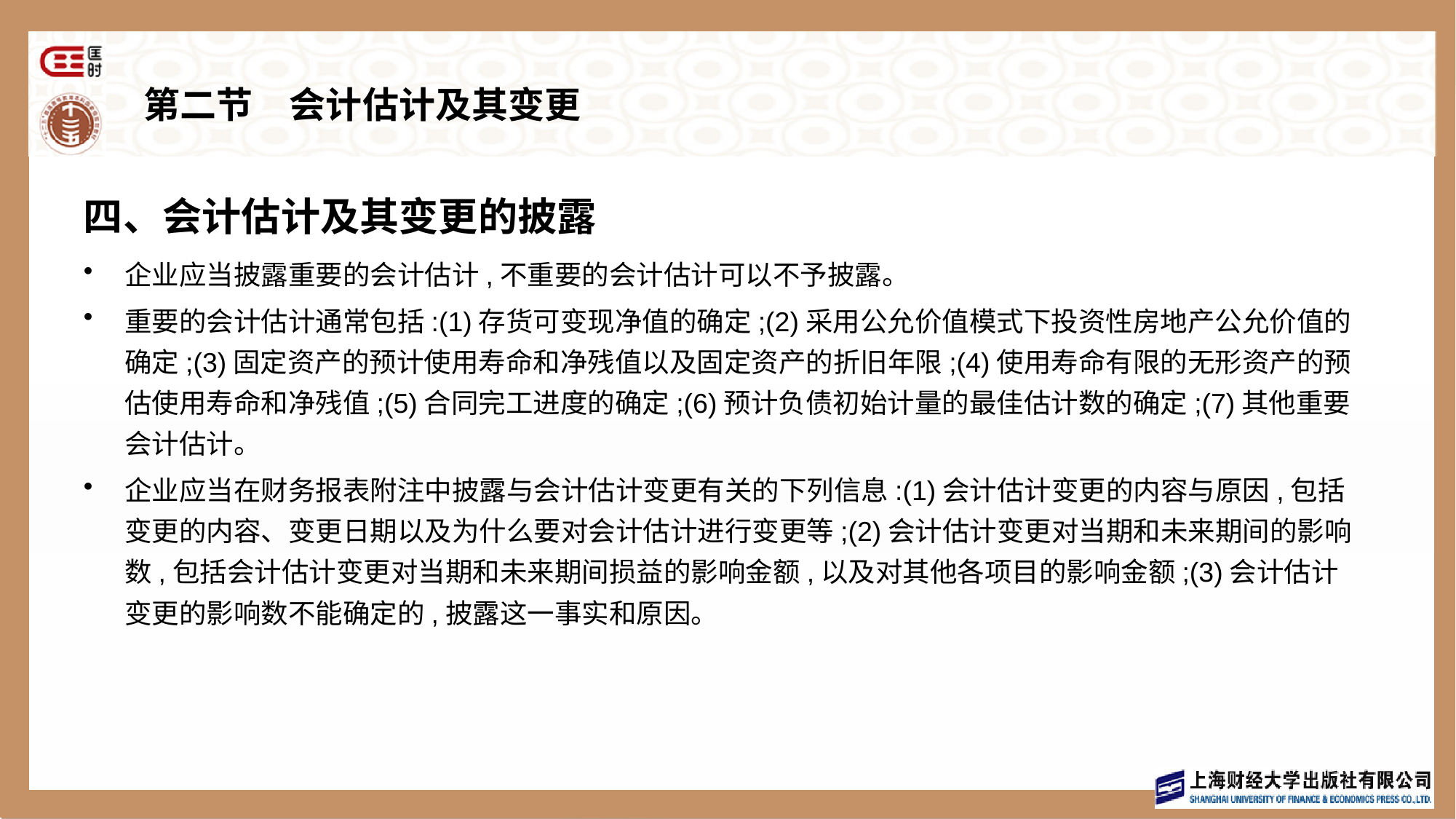

# 第二节　会计估计及其变更
四、会计估计及其变更的披露
企业应当披露重要的会计估计,不重要的会计估计可以不予披露。
重要的会计估计通常包括:(1)存货可变现净值的确定;(2)采用公允价值模式下投资性房地产公允价值的确定;(3)固定资产的预计使用寿命和净残值以及固定资产的折旧年限;(4)使用寿命有限的无形资产的预估使用寿命和净残值;(5)合同完工进度的确定;(6)预计负债初始计量的最佳估计数的确定;(7)其他重要会计估计。
企业应当在财务报表附注中披露与会计估计变更有关的下列信息:(1)会计估计变更的内容与原因,包括变更的内容、变更日期以及为什么要对会计估计进行变更等;(2)会计估计变更对当期和未来期间的影响数,包括会计估计变更对当期和未来期间损益的影响金额,以及对其他各项目的影响金额;(3)会计估计变更的影响数不能确定的,披露这一事实和原因。